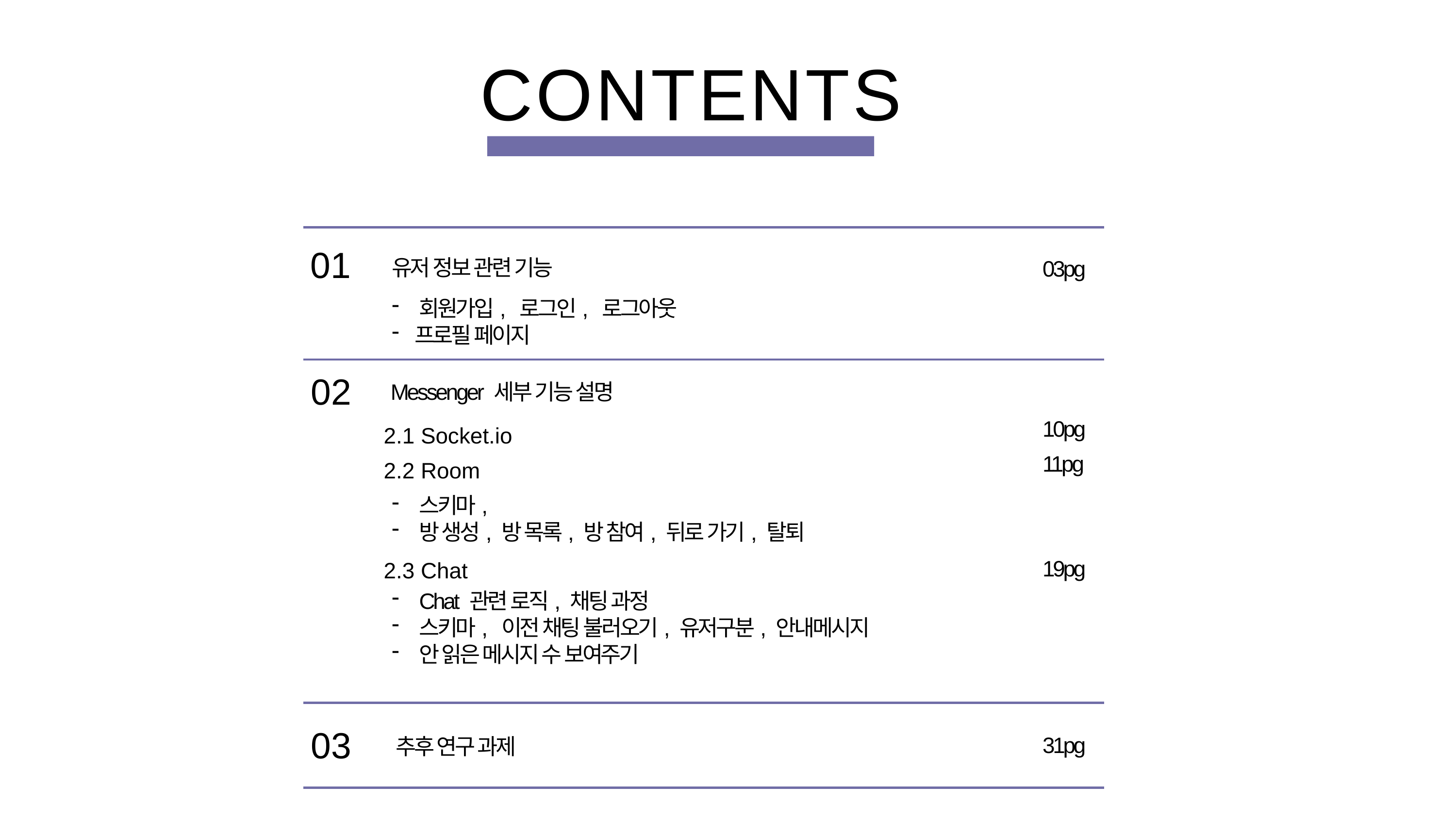

CONTENTS

01
유저 정보 관련 기능
03pg
회원가입,  로그인,  로그아웃
프로필 페이지
02
Messenger 세부 기능 설명
10pg
2.1 Socket.io
11pg
2.2 Room
스키마,
방 생성, 방 목록, 방 참여, 뒤로 가기, 탈퇴
19pg
2.3 Chat
Chat 관련 로직, 채팅 과정
스키마,  이전 채팅 불러오기, 유저구분, 안내메시지
안 읽은 메시지 수 보여주기
03
31pg
추후 연구 과제